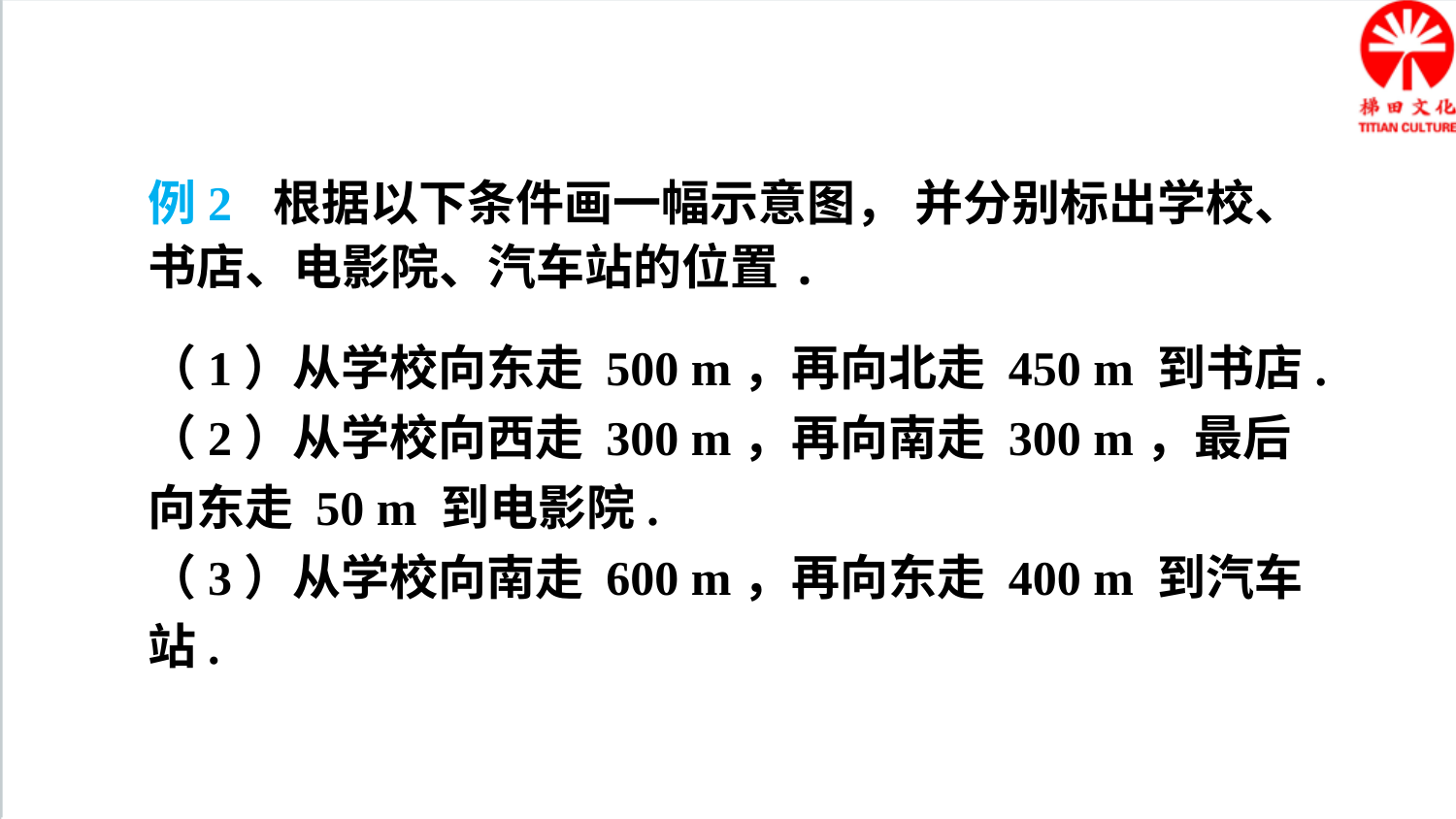

例2 根据以下条件画一幅示意图， 并分别标出学校、书店、电影院、汽车站的位置.
（1）从学校向东走 500 m，再向北走 450 m 到书店.
（2）从学校向西走 300 m，再向南走 300 m，最后向东走 50 m 到电影院.
（3）从学校向南走 600 m，再向东走 400 m 到汽车站.